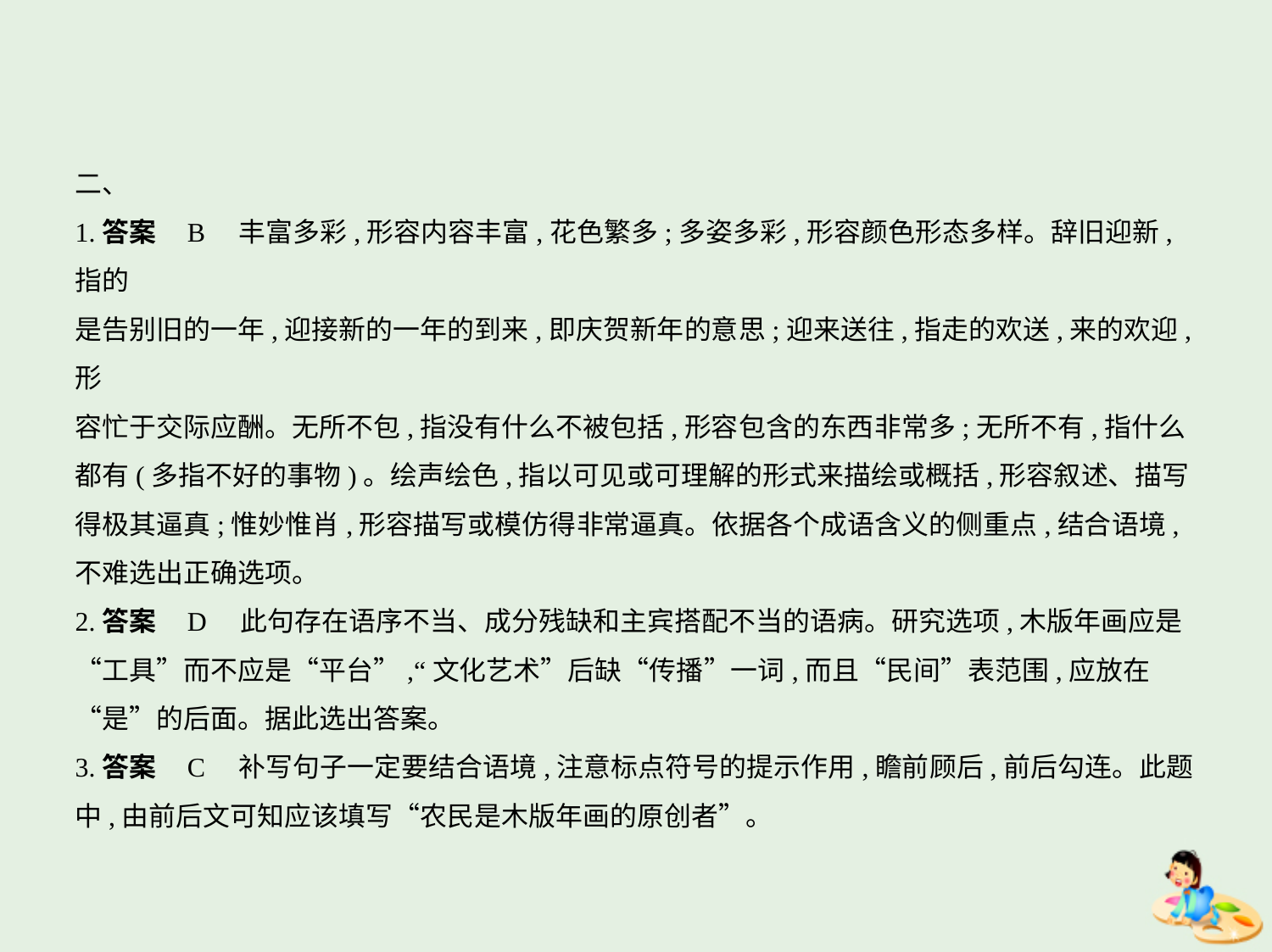

二、
1.答案    B    丰富多彩,形容内容丰富,花色繁多;多姿多彩,形容颜色形态多样。辞旧迎新,指的
是告别旧的一年,迎接新的一年的到来,即庆贺新年的意思;迎来送往,指走的欢送,来的欢迎,形
容忙于交际应酬。无所不包,指没有什么不被包括,形容包含的东西非常多;无所不有,指什么
都有(多指不好的事物)。绘声绘色,指以可见或可理解的形式来描绘或概括,形容叙述、描写
得极其逼真;惟妙惟肖,形容描写或模仿得非常逼真。依据各个成语含义的侧重点,结合语境,
不难选出正确选项。
2.答案    D　此句存在语序不当、成分残缺和主宾搭配不当的语病。研究选项,木版年画应是
“工具”而不应是“平台”,“文化艺术”后缺“传播”一词,而且“民间”表范围,应放在
“是”的后面。据此选出答案。
3.答案    C    补写句子一定要结合语境,注意标点符号的提示作用,瞻前顾后,前后勾连。此题
中,由前后文可知应该填写“农民是木版年画的原创者”。